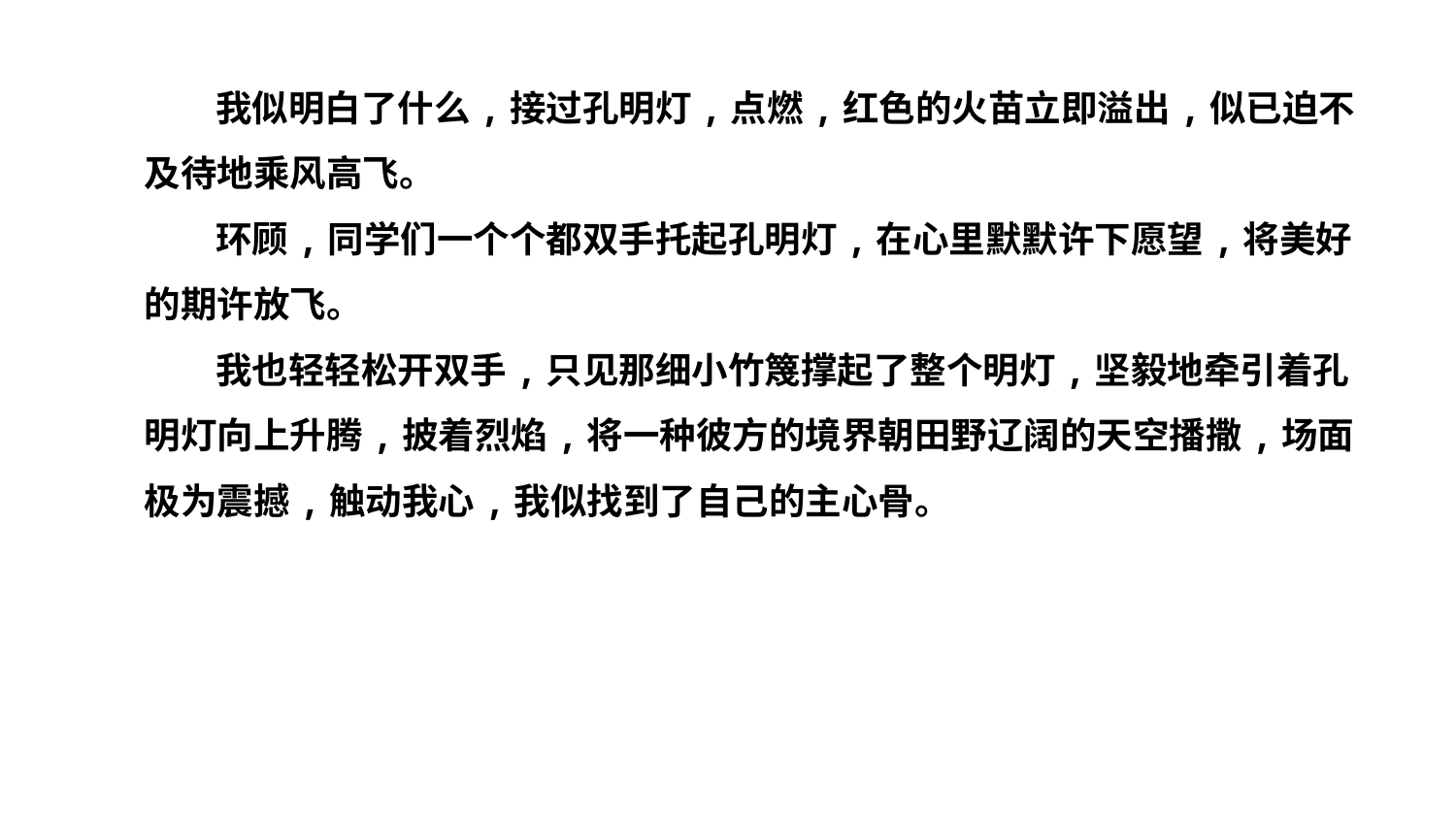

我似明白了什么,接过孔明灯,点燃,红色的火苗立即溢出,似已迫不及待地乘风高飞。
环顾,同学们一个个都双手托起孔明灯,在心里默默许下愿望,将美好的期许放飞。
我也轻轻松开双手,只见那细小竹篾撑起了整个明灯,坚毅地牵引着孔明灯向上升腾,披着烈焰,将一种彼方的境界朝田野辽阔的天空播撒,场面极为震撼,触动我心,我似找到了自己的主心骨。